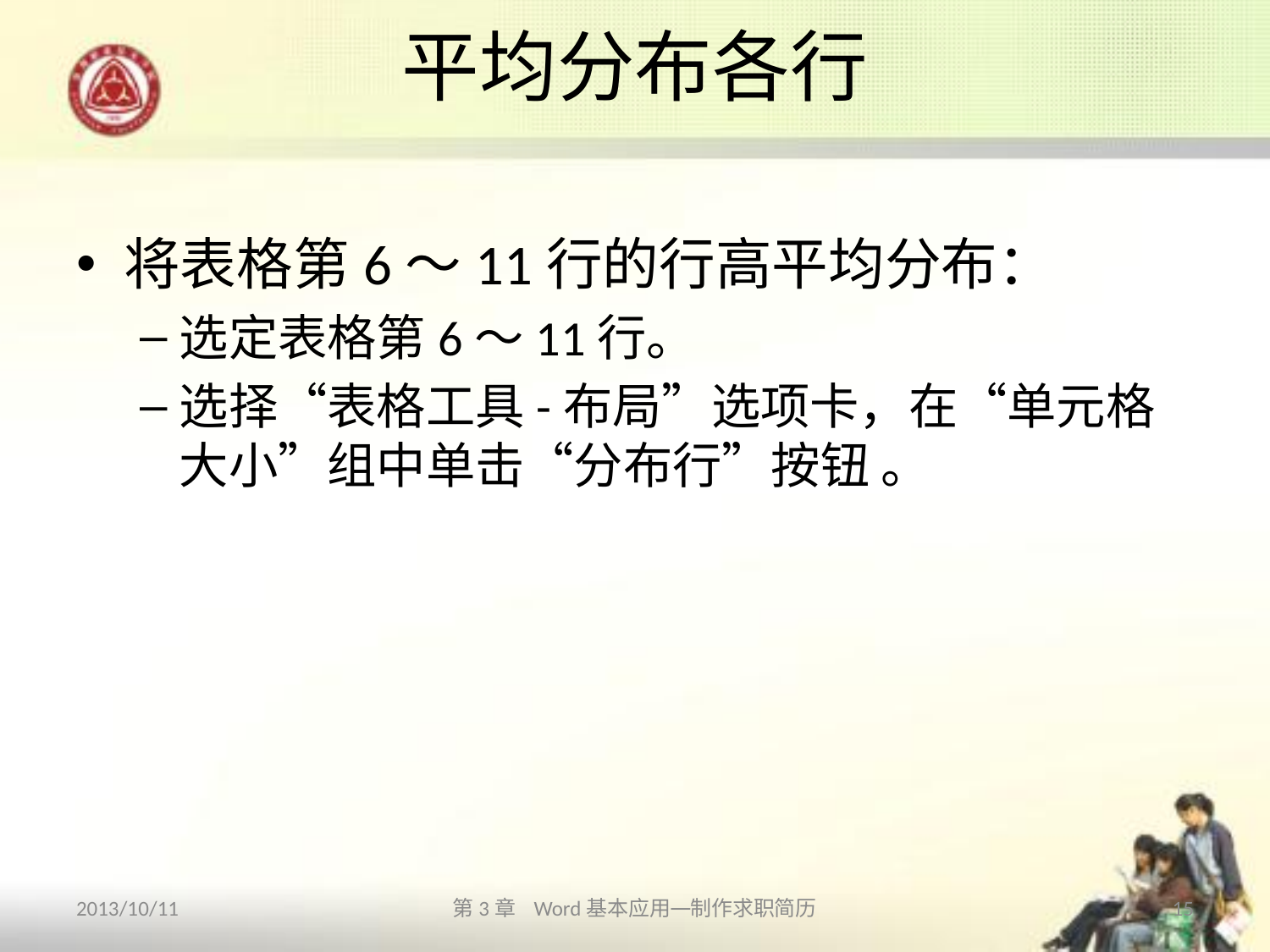

# 平均分布各行
将表格第6～11行的行高平均分布：
选定表格第6～11行。
选择“表格工具-布局”选项卡，在“单元格大小”组中单击“分布行”按钮 。

2013/10/11
第3章  Word基本应用—制作求职简历
15